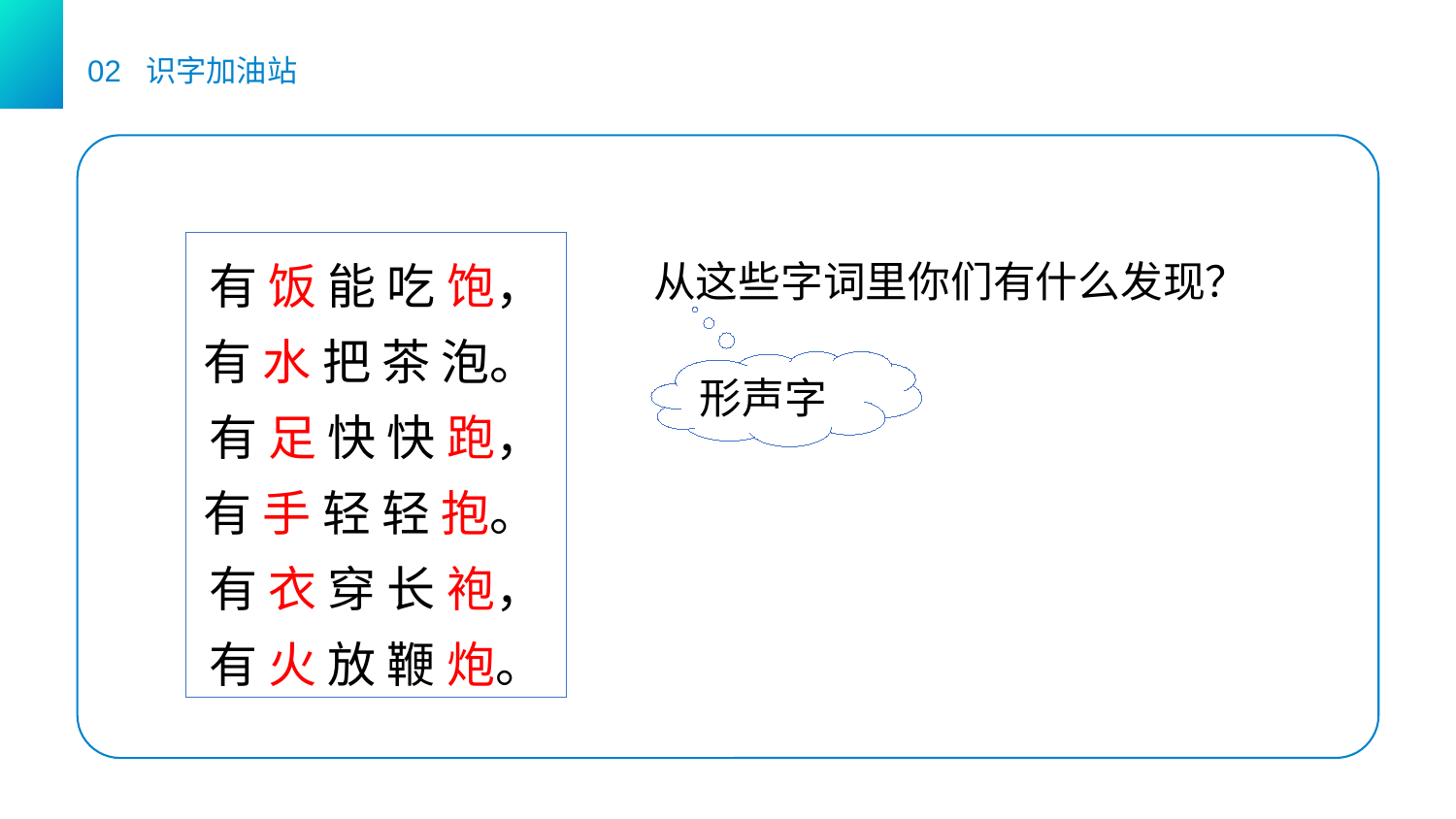

02  识字加油站

有 饭 能 吃 饱，
有 水 把 茶 泡。
有 足 快 快 跑，
有 手 轻 轻 抱。
有 衣 穿 长 袍，
有 火 放 鞭 炮。
从这些字词里你们有什么发现？
形声字